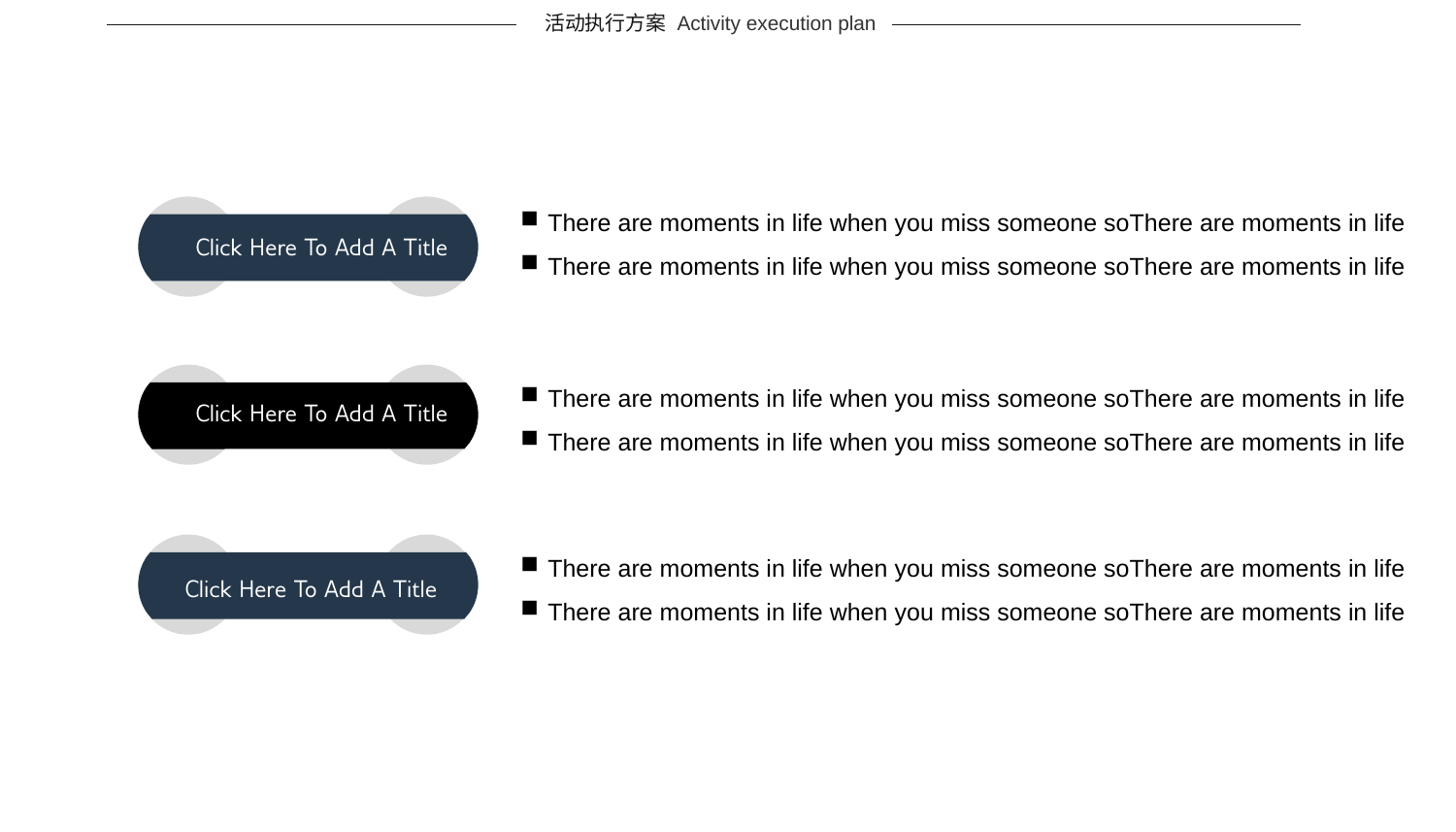

Activity execution plan
活动执行方案
There are moments in life when you miss someone soThere are moments in life
There are moments in life when you miss someone soThere are moments in life

Click Here To Add A Title
There are moments in life when you miss someone soThere are moments in life
There are moments in life when you miss someone soThere are moments in life
Click Here To Add A Title
There are moments in life when you miss someone soThere are moments in life
There are moments in life when you miss someone soThere are moments in life
Click Here To Add A Title